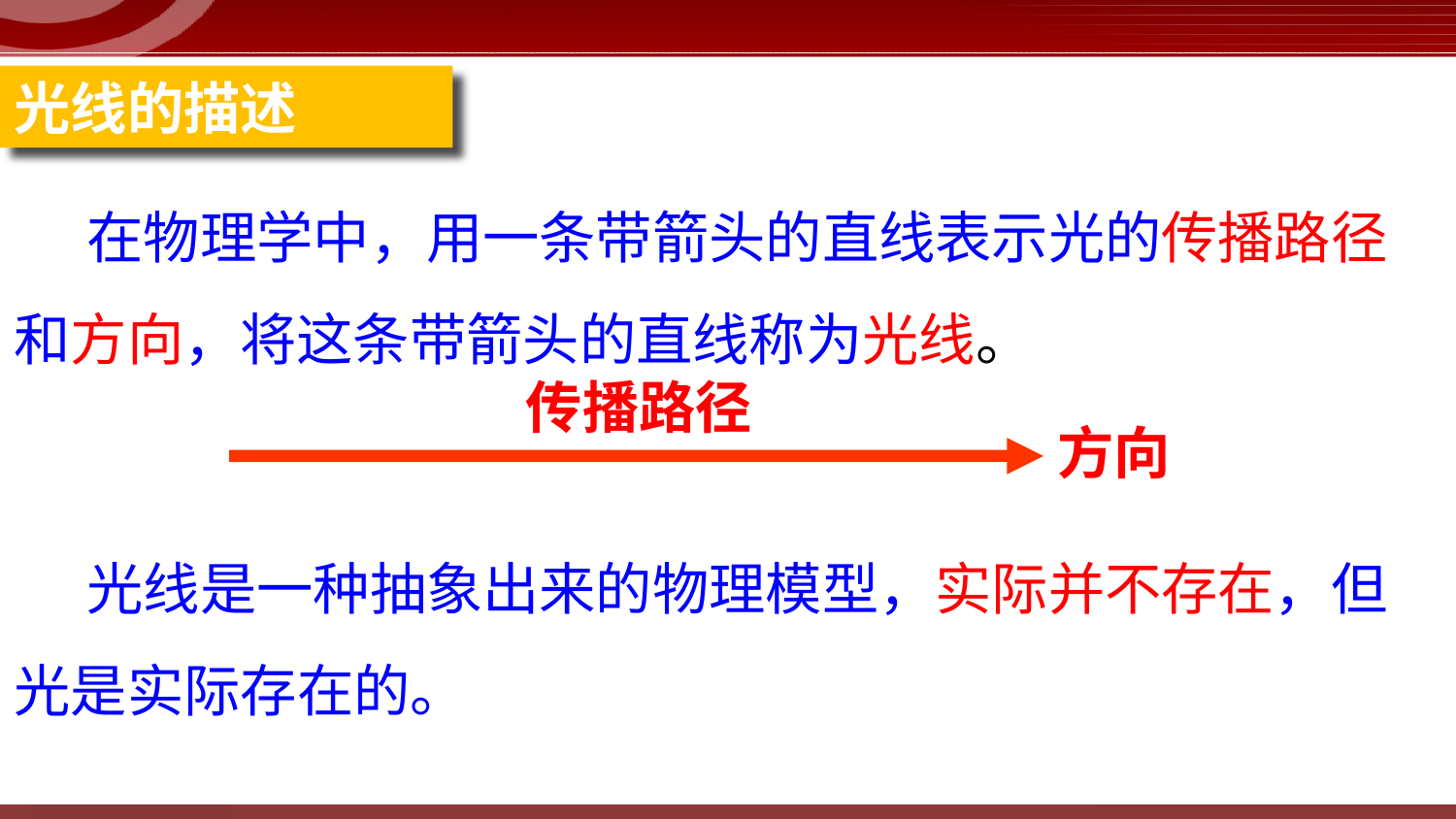

光线的描述
在物理学中，用一条带箭头的直线表示光的传播路径和方向，将这条带箭头的直线称为光线。
传播路径
方向

光线是一种抽象出来的物理模型，实际并不存在，但光是实际存在的。